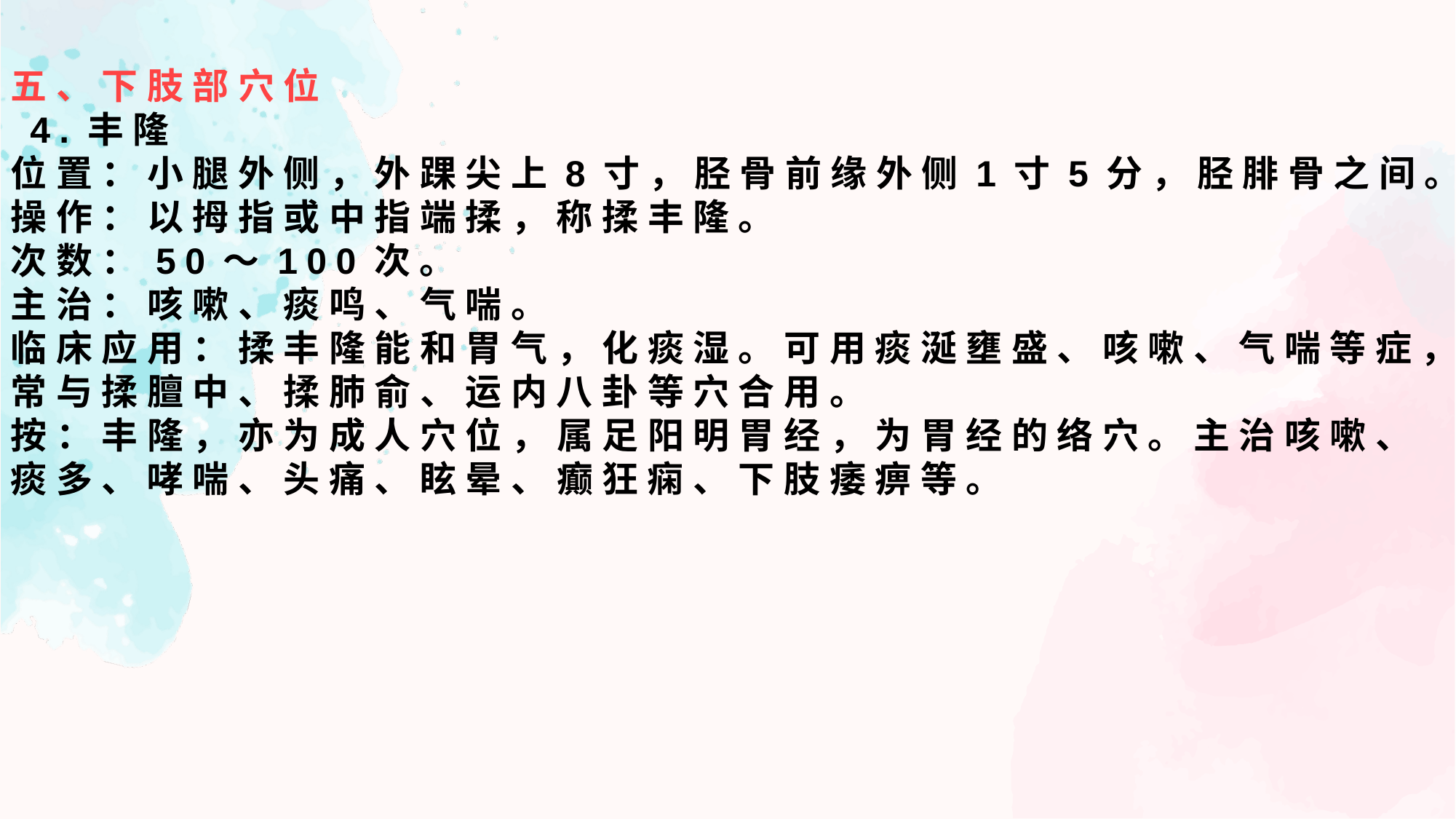

五、下肢部穴位
 4.丰隆
位置：小腿外侧，外踝尖上8寸，胫骨前缘外侧1寸5分，胫腓骨之间。
操作：以拇指或中指端揉，称揉丰隆。
次数：50～100次。
主治：咳嗽、痰鸣、气喘。
临床应用：揉丰隆能和胃气，化痰湿。可用痰涎壅盛、咳嗽、气喘等症，常与揉膻中、揉肺俞、运内八卦等穴合用。
按：丰隆，亦为成人穴位，属足阳明胃经，为胃经的络穴。主治咳嗽、痰多、哮喘、头痛、眩晕、癫狂痫、下肢痿痹等。